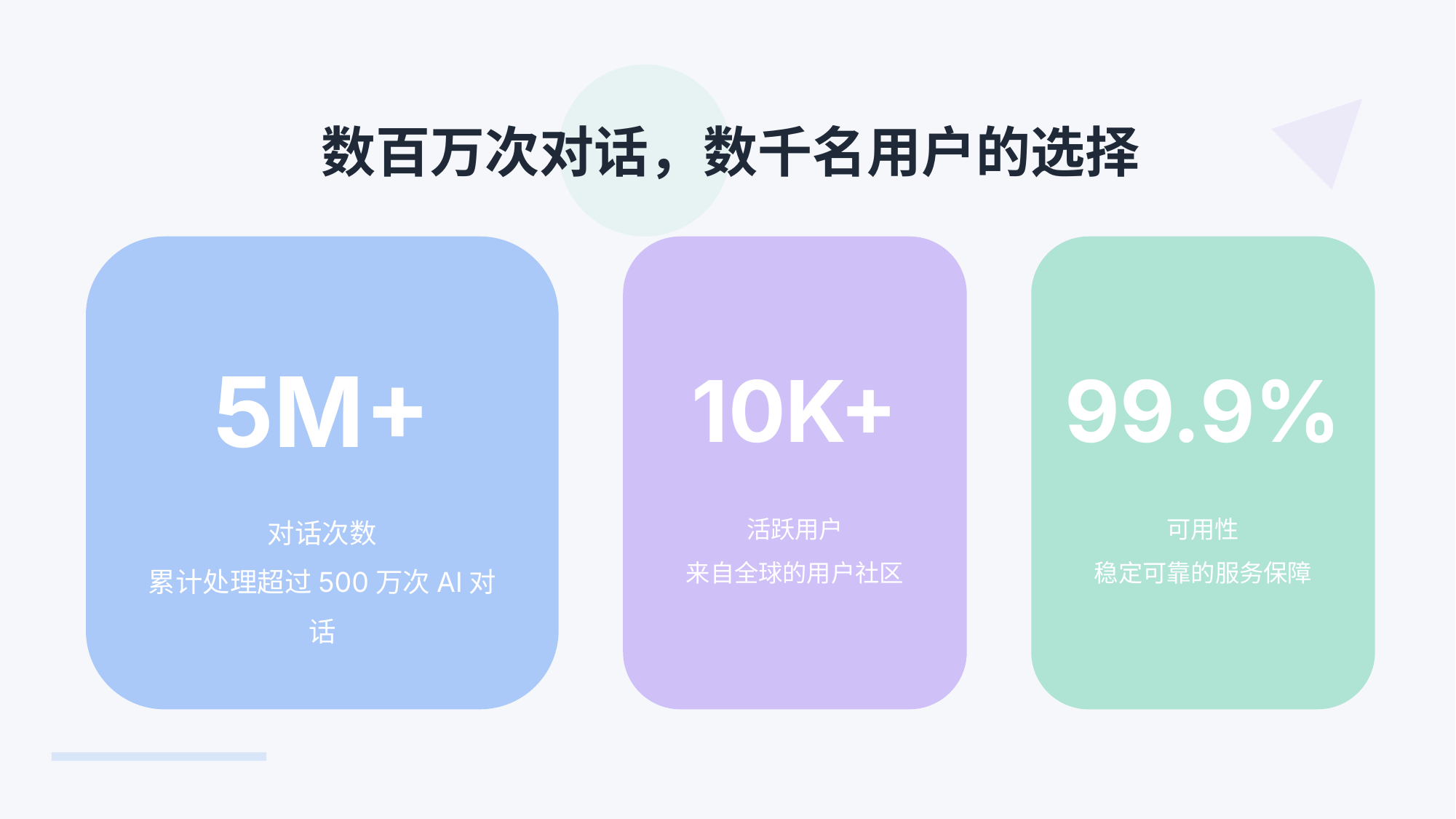

AionUI

让AI触手可及

人人都能使用的AI交互平台

数百万次对话，数千名用户的选择

5M+
10K+
99.9%

对话次数
累计处理超过500万次AI对话
活跃用户
来自全球的用户社区
可用性
稳定可靠的服务保障